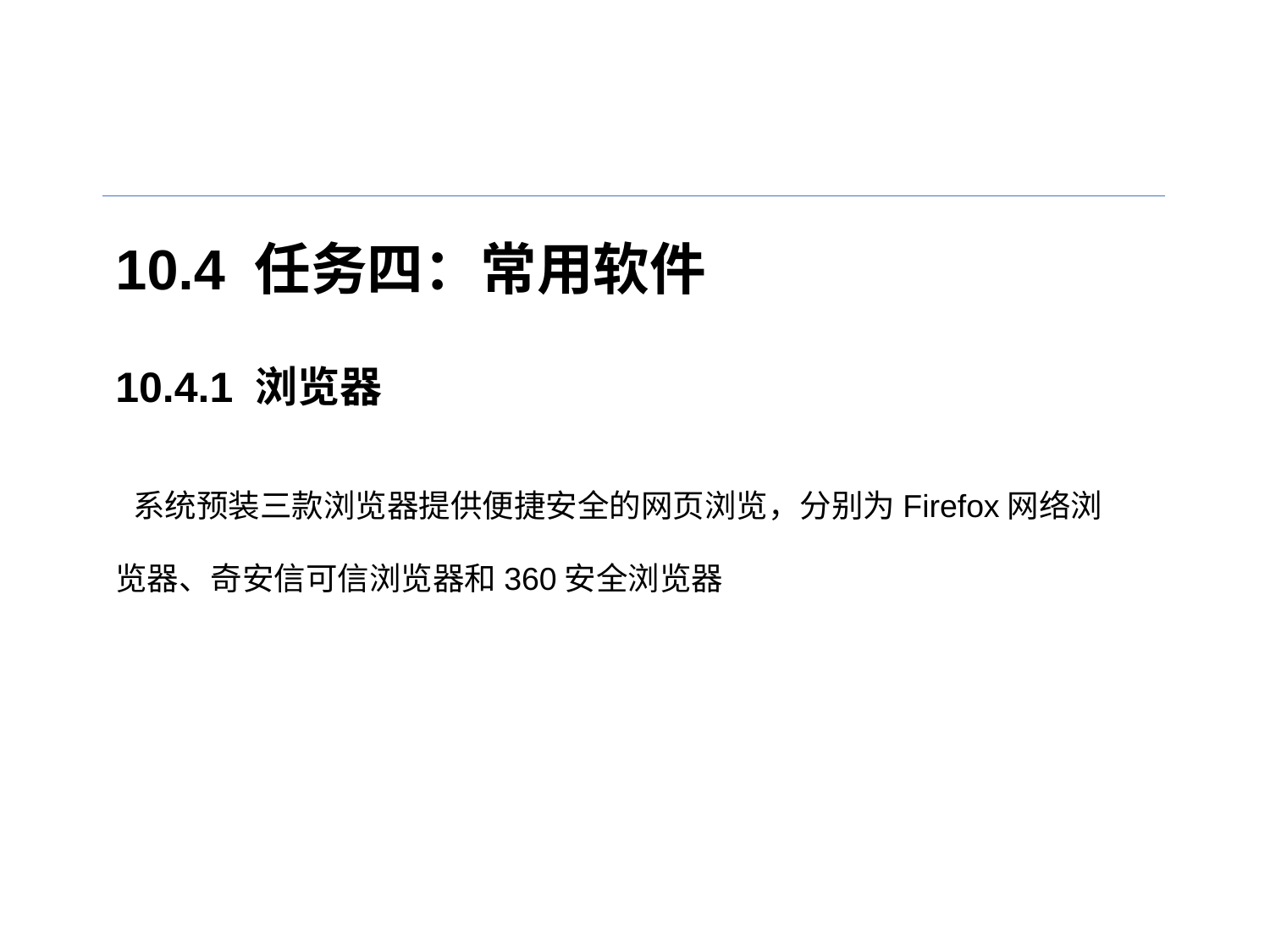

10.4 任务四：常用软件
10.4.1 浏览器
系统预装三款浏览器提供便捷安全的网页浏览，分别为Firefox网络浏览器、奇安信可信浏览器和360安全浏览器